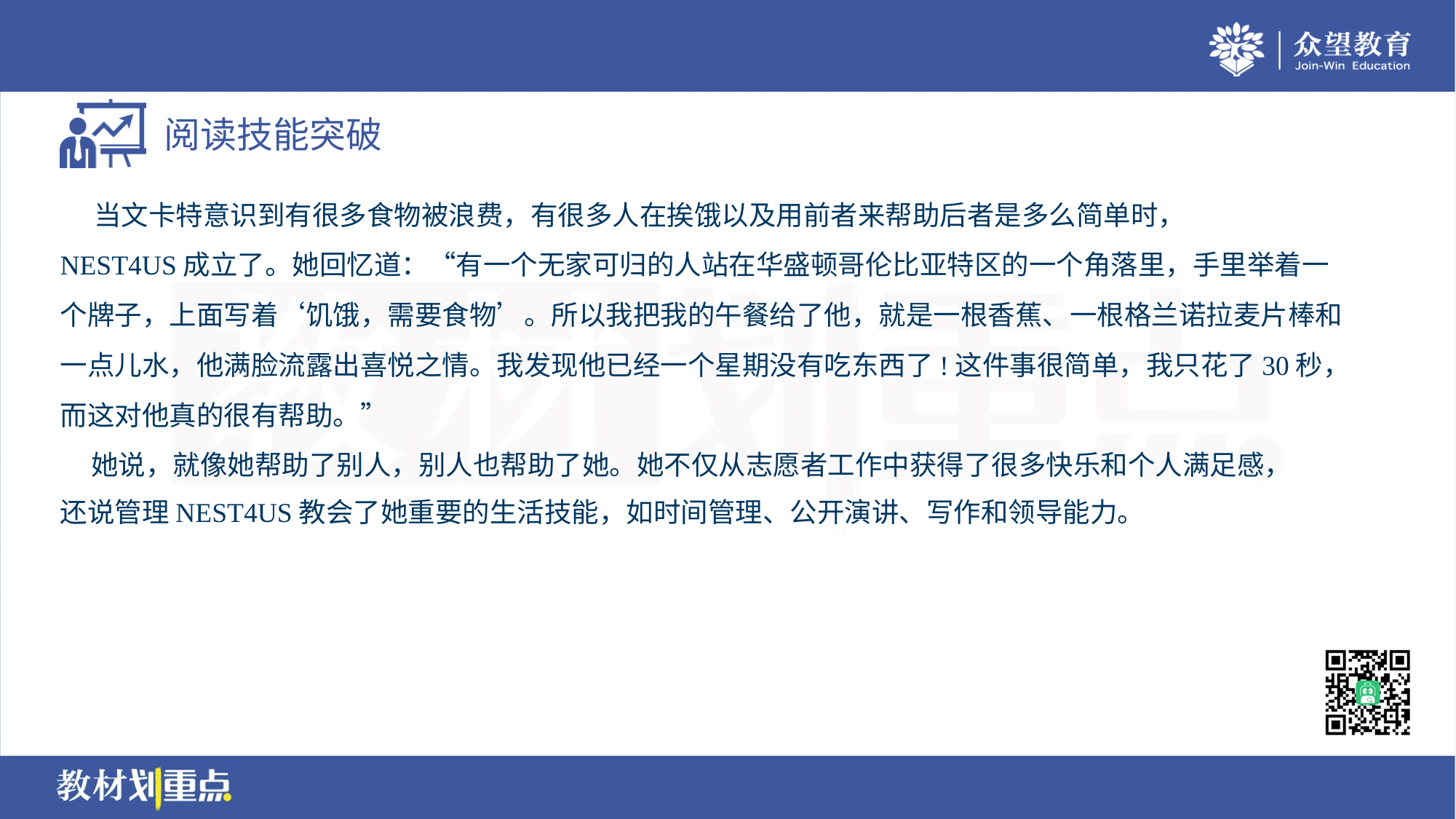

当文卡特意识到有很多食物被浪费，有很多人在挨饿以及用前者来帮助后者是多么简单时，
NEST4US成立了。她回忆道：“有一个无家可归的人站在华盛顿哥伦比亚特区的一个角落里，手里举着一
个牌子，上面写着‘饥饿，需要食物’。所以我把我的午餐给了他，就是一根香蕉、一根格兰诺拉麦片棒和
一点儿水，他满脸流露出喜悦之情。我发现他已经一个星期没有吃东西了!这件事很简单，我只花了30秒，
而这对他真的很有帮助。”
    她说，就像她帮助了别人，别人也帮助了她。她不仅从志愿者工作中获得了很多快乐和个人满足感，
还说管理NEST4US教会了她重要的生活技能，如时间管理、公开演讲、写作和领导能力。